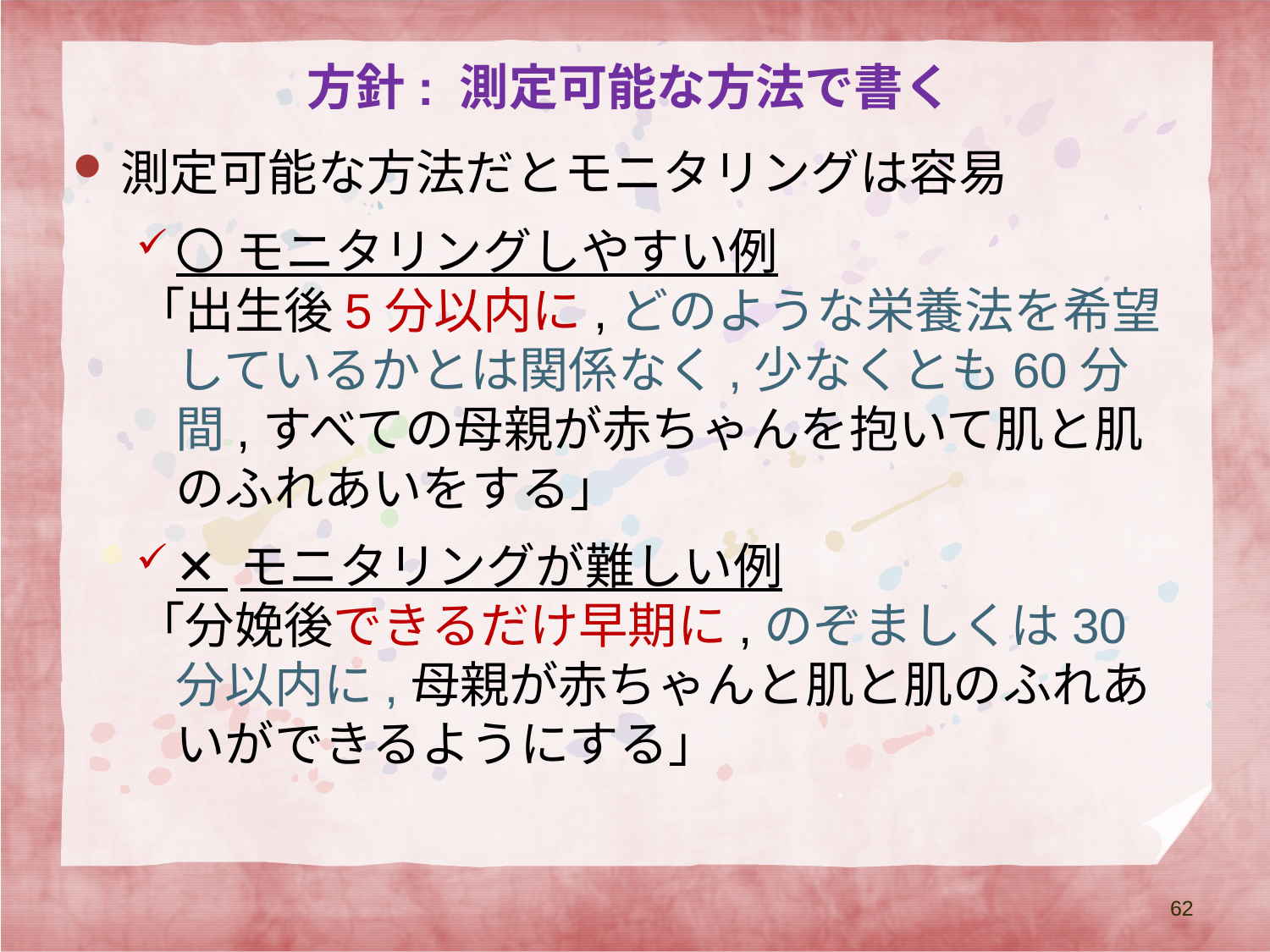

# 方針: 測定可能な方法で書く
測定可能な方法だとモニタリングは容易

〇 モニタリングしやすい例
「出生後5分以内に,どのような栄養法を希望しているかとは関係なく,少なくとも60分間,すべての母親が赤ちゃんを抱いて肌と肌のふれあいをする」

✕ モニタリングが難しい例
「分娩後できるだけ早期に,のぞましくは30分以内に,母親が赤ちゃんと肌と肌のふれあいができるようにする」
62